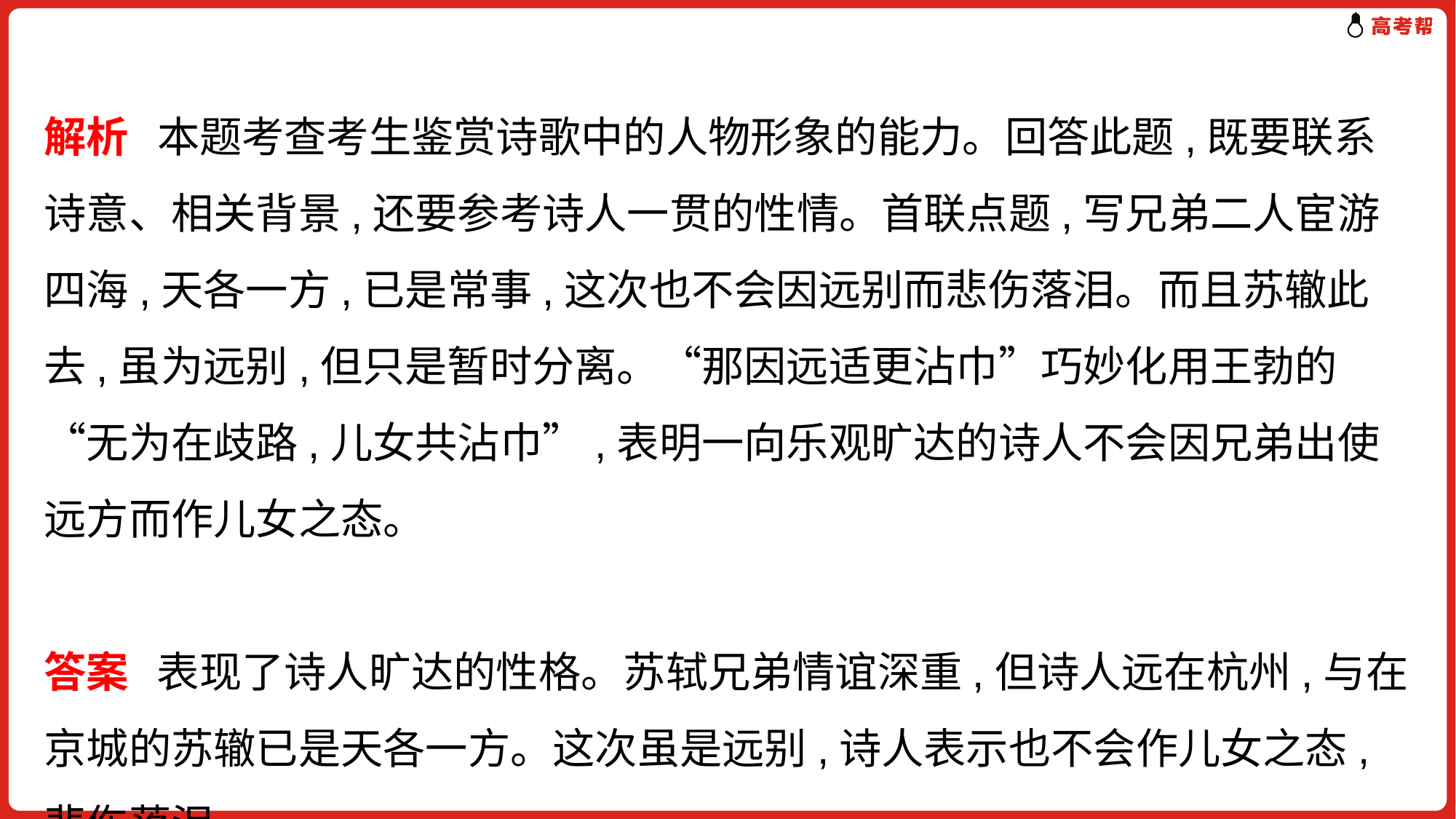

解析   本题考查考生鉴赏诗歌中的人物形象的能力。回答此题,既要联系诗意、相关背景,还要参考诗人一贯的性情。首联点题,写兄弟二人宦游四海,天各一方,已是常事,这次也不会因远别而悲伤落泪。而且苏辙此去,虽为远别,但只是暂时分离。“那因远适更沾巾”巧妙化用王勃的“无为在歧路,儿女共沾巾”,表明一向乐观旷达的诗人不会因兄弟出使远方而作儿女之态。

答案   表现了诗人旷达的性格。苏轼兄弟情谊深重,但诗人远在杭州,与在京城的苏辙已是天各一方。这次虽是远别,诗人表示也不会作儿女之态,悲伤落泪。